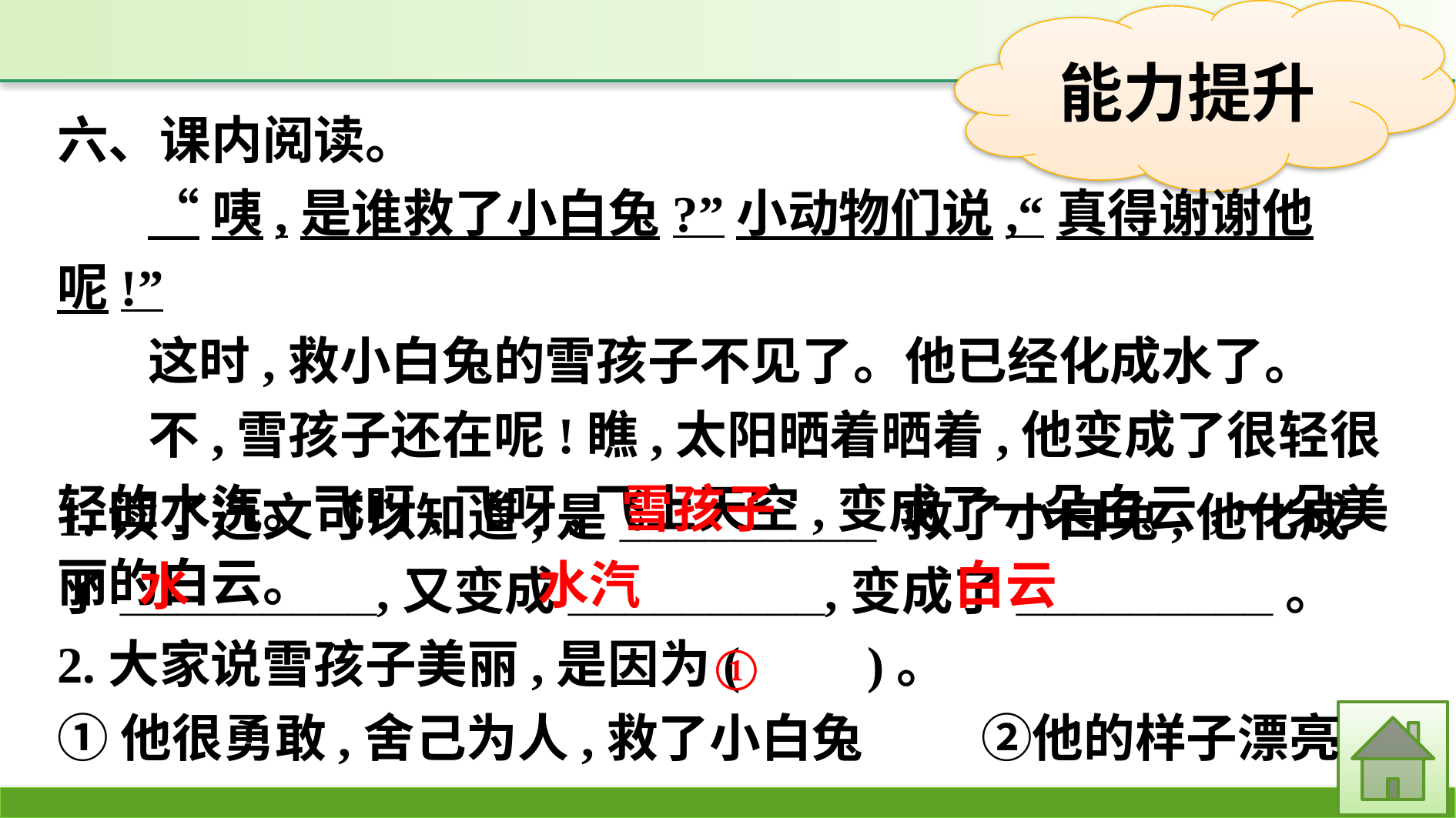

六、课内阅读。
“咦,是谁救了小白兔?”小动物们说,“真得谢谢他呢!”
这时,救小白兔的雪孩子不见了。他已经化成水了。
不,雪孩子还在呢!瞧,太阳晒着晒着,他变成了很轻很轻的水汽。飞呀,飞呀,飞上天空,变成了一朵白云,一朵美丽的白云。
1.读了选文可以知道,是_________ 救了小白兔,他化成了_________,又变成_________,变成了_________。
2.大家说雪孩子美丽,是因为(　　)。
①他很勇敢,舍己为人,救了小白兔		②他的样子漂亮
雪孩子
白云
水汽
水
①